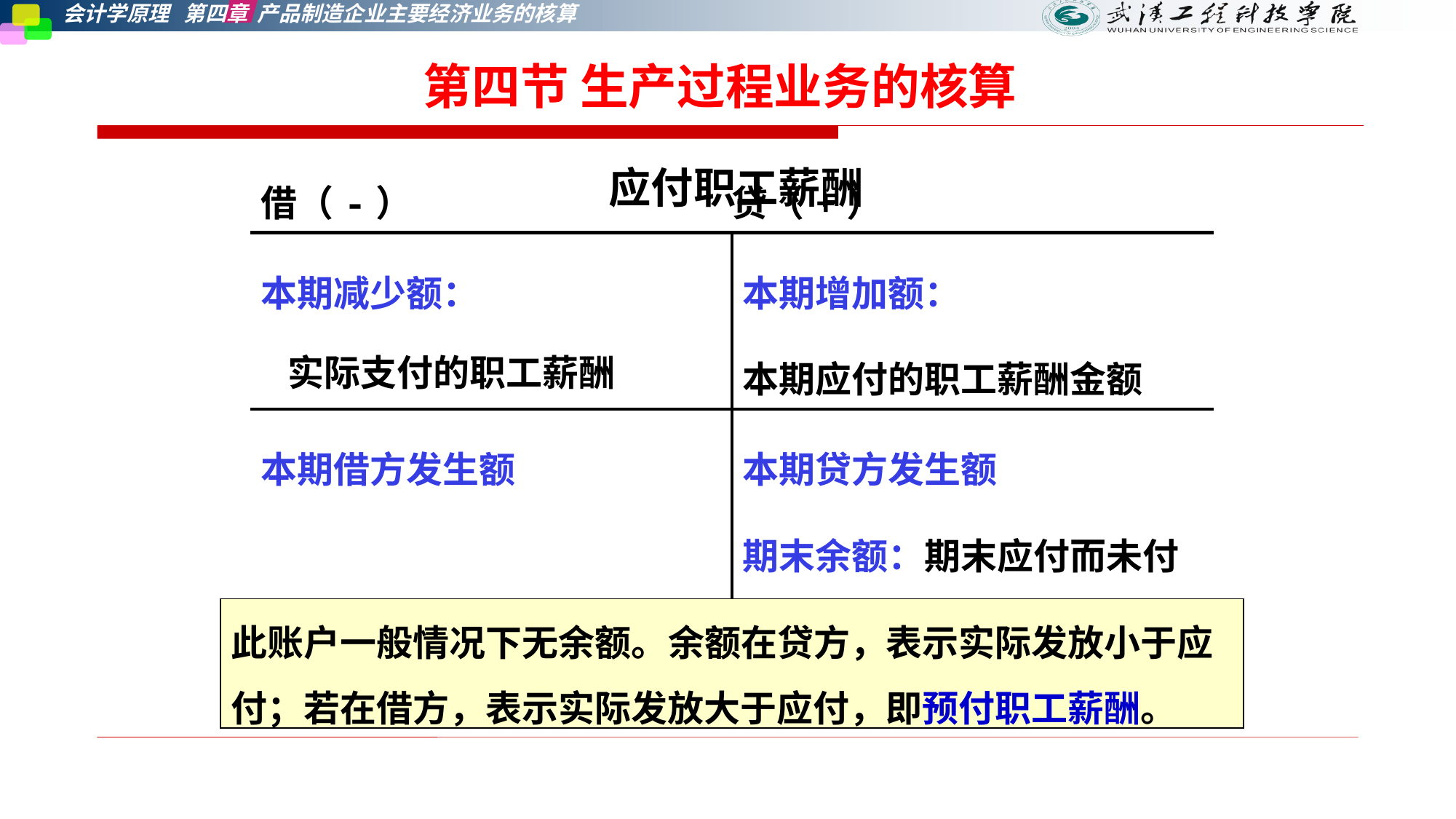

第四节 生产过程业务的核算
应付职工薪酬
| 借（-） 贷（+） |  |
| --- | --- |
| 本期减少额： 实际支付的职工薪酬 | 本期增加额： 本期应付的职工薪酬金额 |
| 本期借方发生额 | 本期贷方发生额 期末余额：期末应付而未付的职工薪酬 |
此账户一般情况下无余额。余额在贷方，表示实际发放小于应付；若在借方，表示实际发放大于应付，即预付职工薪酬。